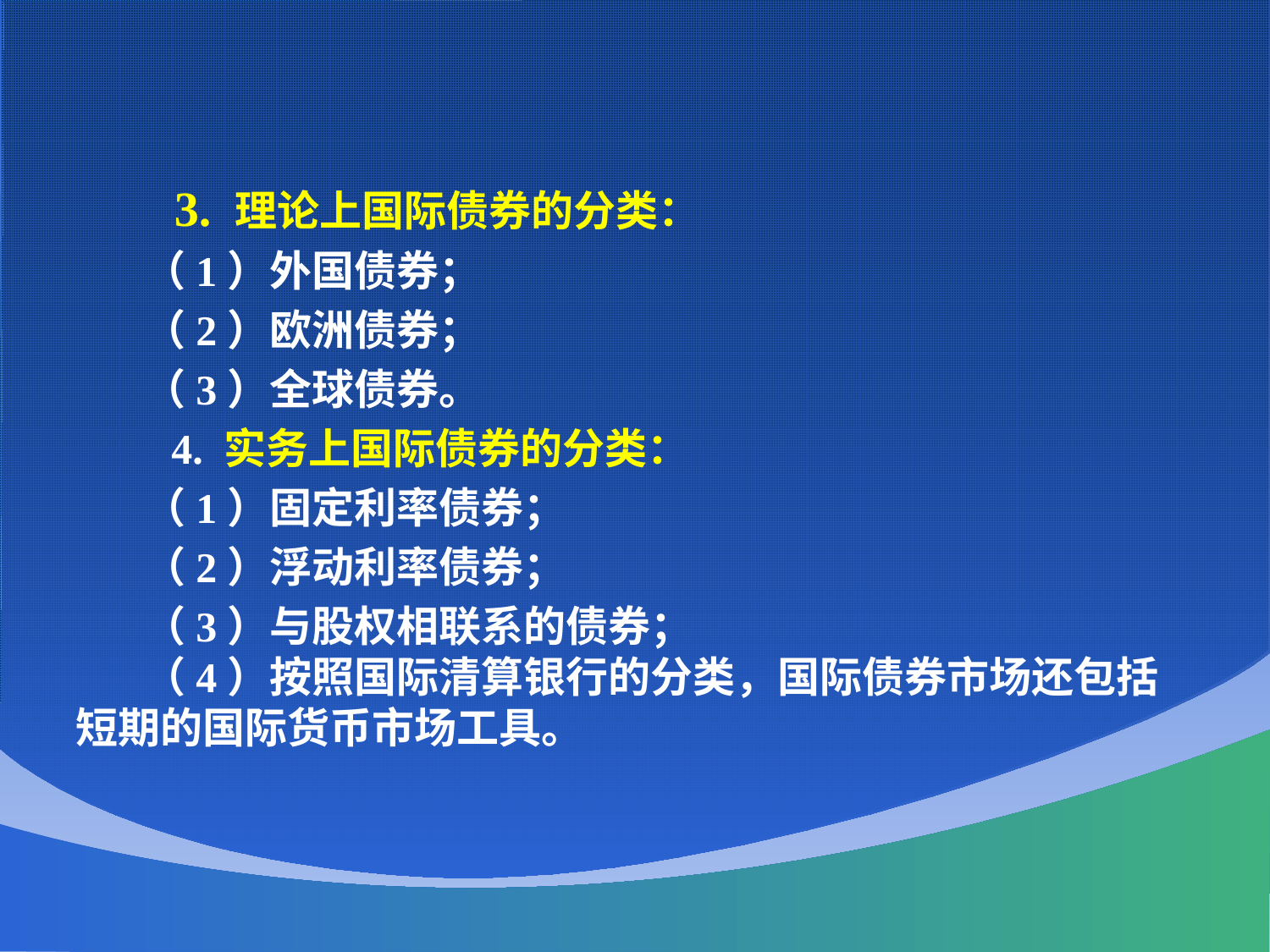

3. 理论上国际债券的分类：
      （1）外国债券；
      （2）欧洲债券；
      （3）全球债券。
         4. 实务上国际债券的分类：
      （1）固定利率债券；
      （2）浮动利率债券；
      （3）与股权相联系的债券；
 （4）按照国际清算银行的分类，国际债券市场还包括短期的国际货币市场工具。